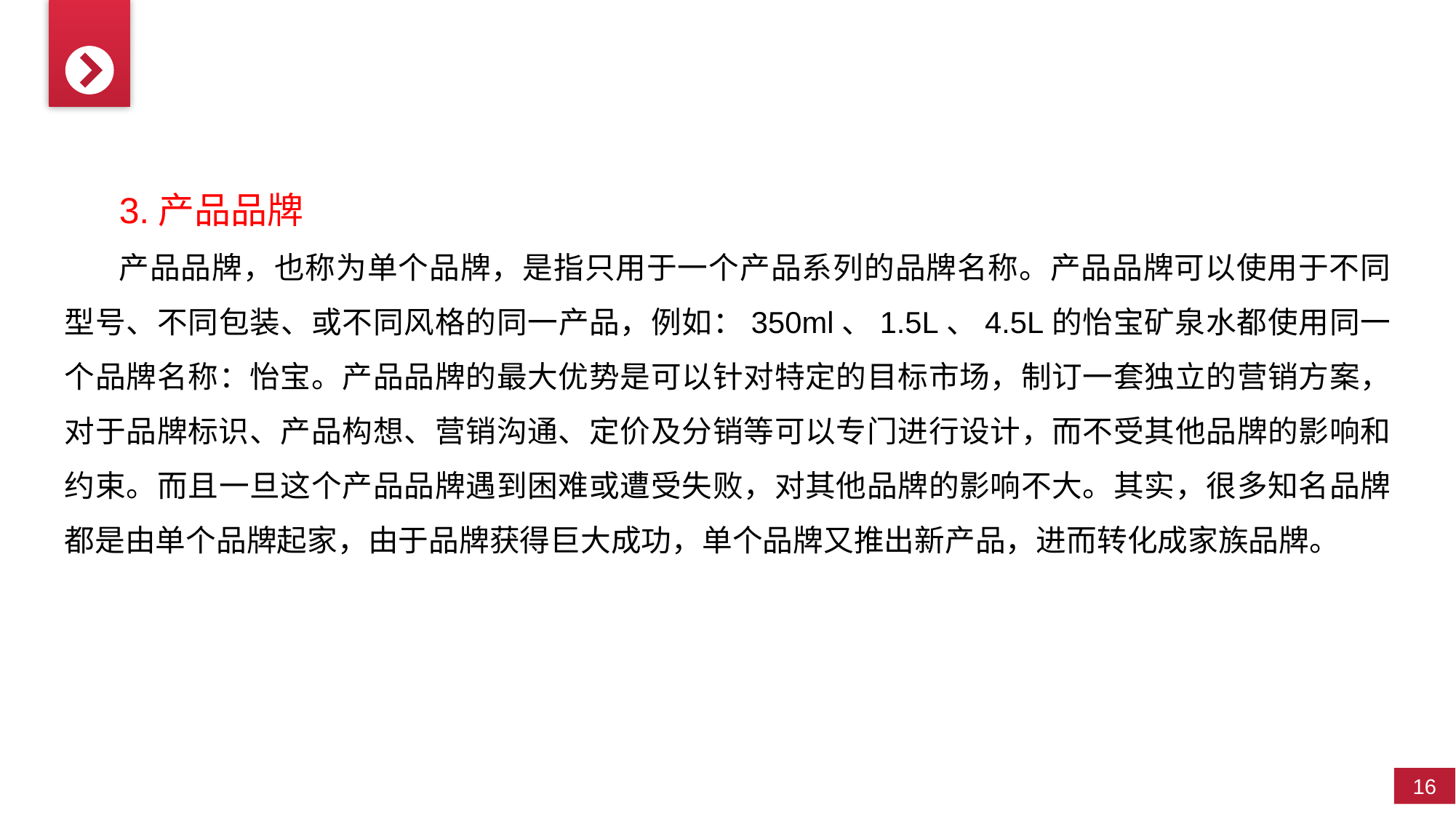

3.产品品牌
产品品牌，也称为单个品牌，是指只用于一个产品系列的品牌名称。产品品牌可以使用于不同型号、不同包装、或不同风格的同一产品，例如：350ml、1.5L、4.5L的怡宝矿泉水都使用同一个品牌名称：怡宝。产品品牌的最大优势是可以针对特定的目标市场，制订一套独立的营销方案，对于品牌标识、产品构想、营销沟通、定价及分销等可以专门进行设计，而不受其他品牌的影响和约束。而且一旦这个产品品牌遇到困难或遭受失败，对其他品牌的影响不大。其实，很多知名品牌都是由单个品牌起家，由于品牌获得巨大成功，单个品牌又推出新产品，进而转化成家族品牌。